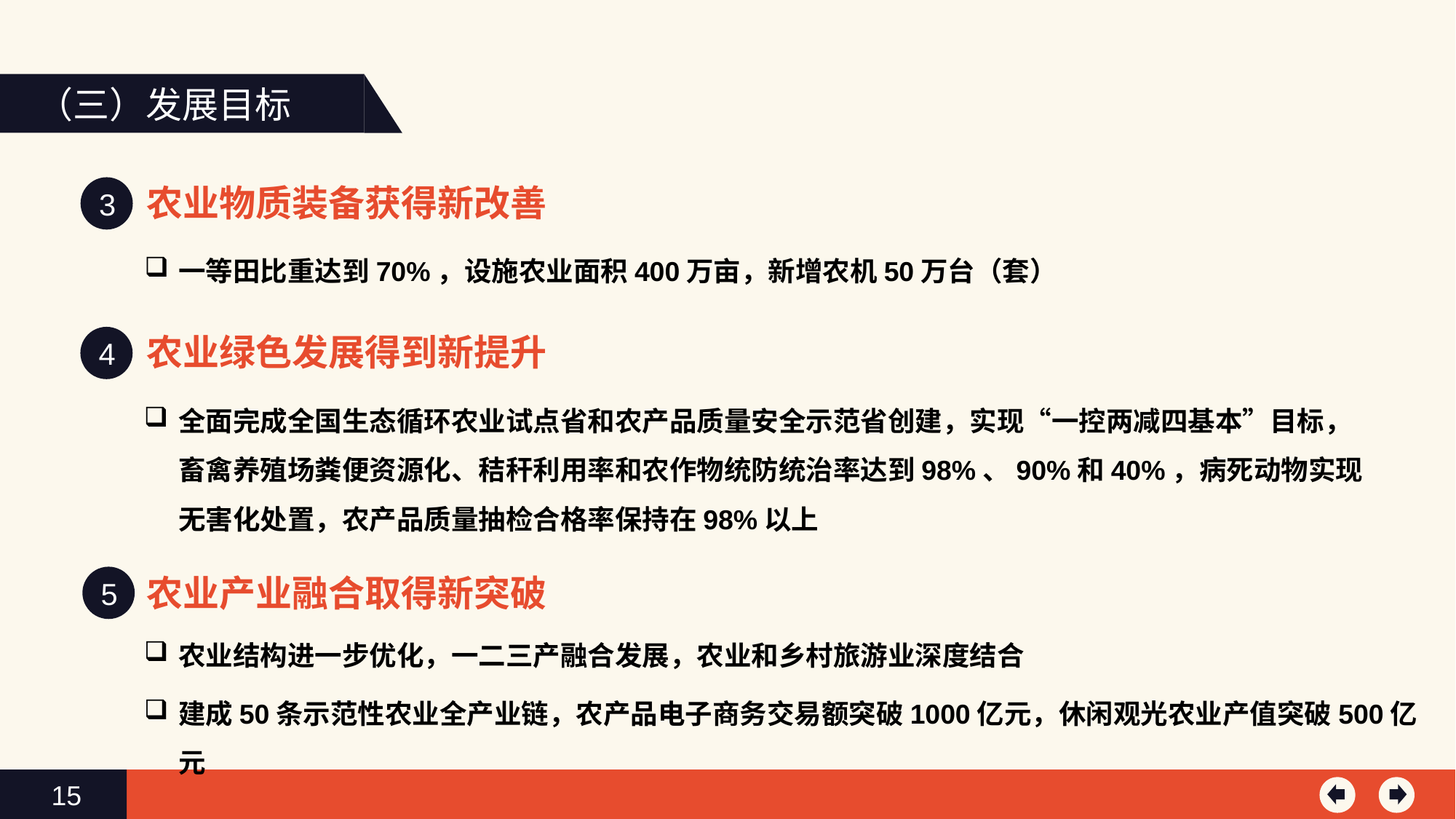

（三）发展目标
农业物质装备获得新改善
3
一等田比重达到70%，设施农业面积400万亩，新增农机50万台（套）
农业绿色发展得到新提升
4
全面完成全国生态循环农业试点省和农产品质量安全示范省创建，实现“一控两减四基本”目标，畜禽养殖场粪便资源化、秸秆利用率和农作物统防统治率达到98%、90%和40%，病死动物实现无害化处置，农产品质量抽检合格率保持在98%以上
农业产业融合取得新突破
5
农业结构进一步优化，一二三产融合发展，农业和乡村旅游业深度结合
建成50条示范性农业全产业链，农产品电子商务交易额突破1000亿元，休闲观光农业产值突破500亿元
15